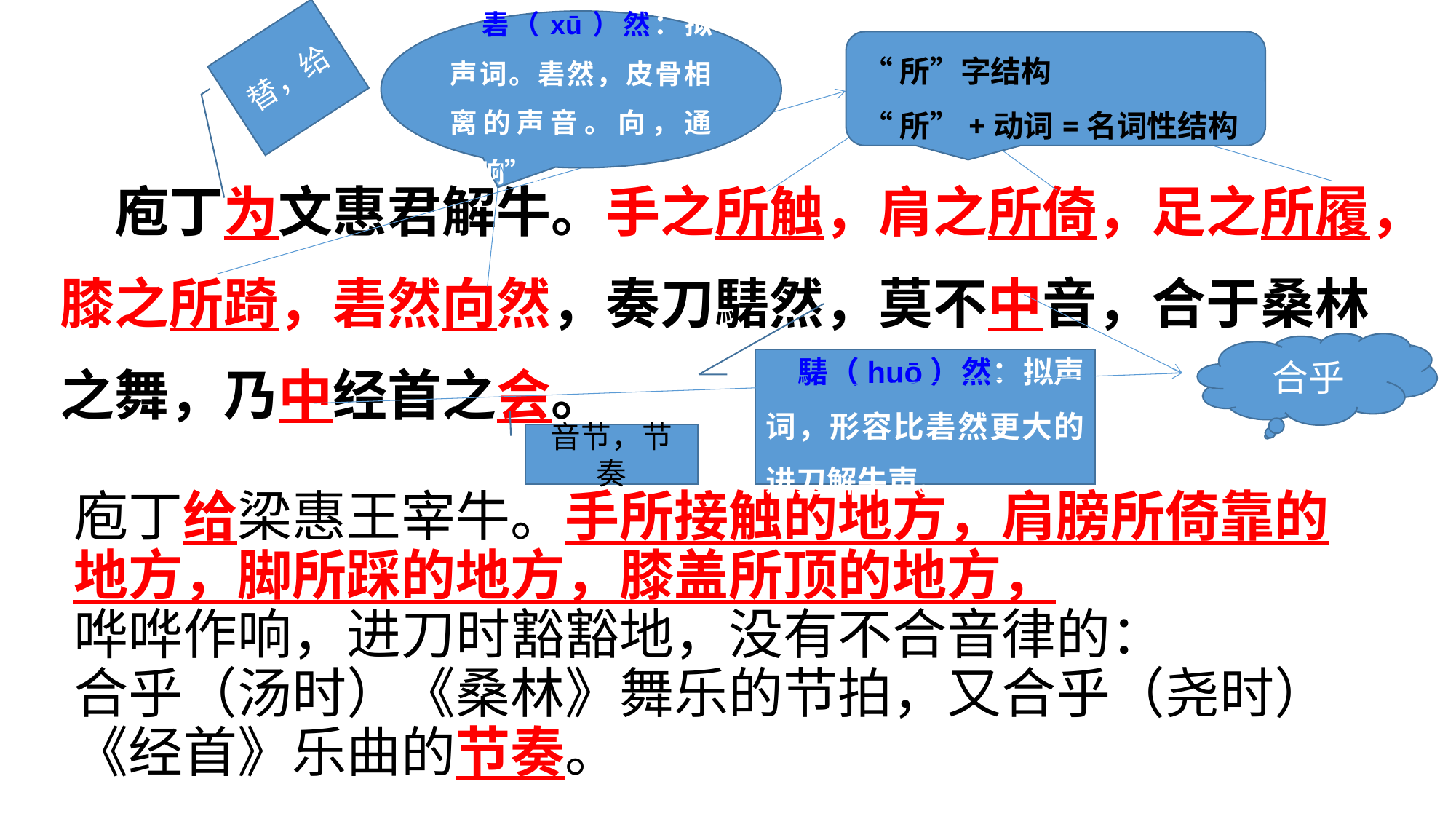

砉（xū）然：拟声词。砉然，皮骨相离的声音。向，通“响”。
替，给
“所”字结构
“所”+动词=名词性结构
庖丁为文惠君解牛。手之所触，肩之所倚，足之所履，膝之所踦，砉然向然，奏刀騞然，莫不中音，合于桑林之舞，乃中经首之会。
合乎
騞（huō）然：拟声词，形容比砉然更大的进刀解牛声。
音节，节奏
庖丁给梁惠王宰牛。手所接触的地方，肩膀所倚靠的地方，脚所踩的地方，膝盖所顶的地方，
哗哗作响，进刀时豁豁地，没有不合音律的：
合乎（汤时）《桑林》舞乐的节拍，又合乎（尧时）《经首》乐曲的节奏。